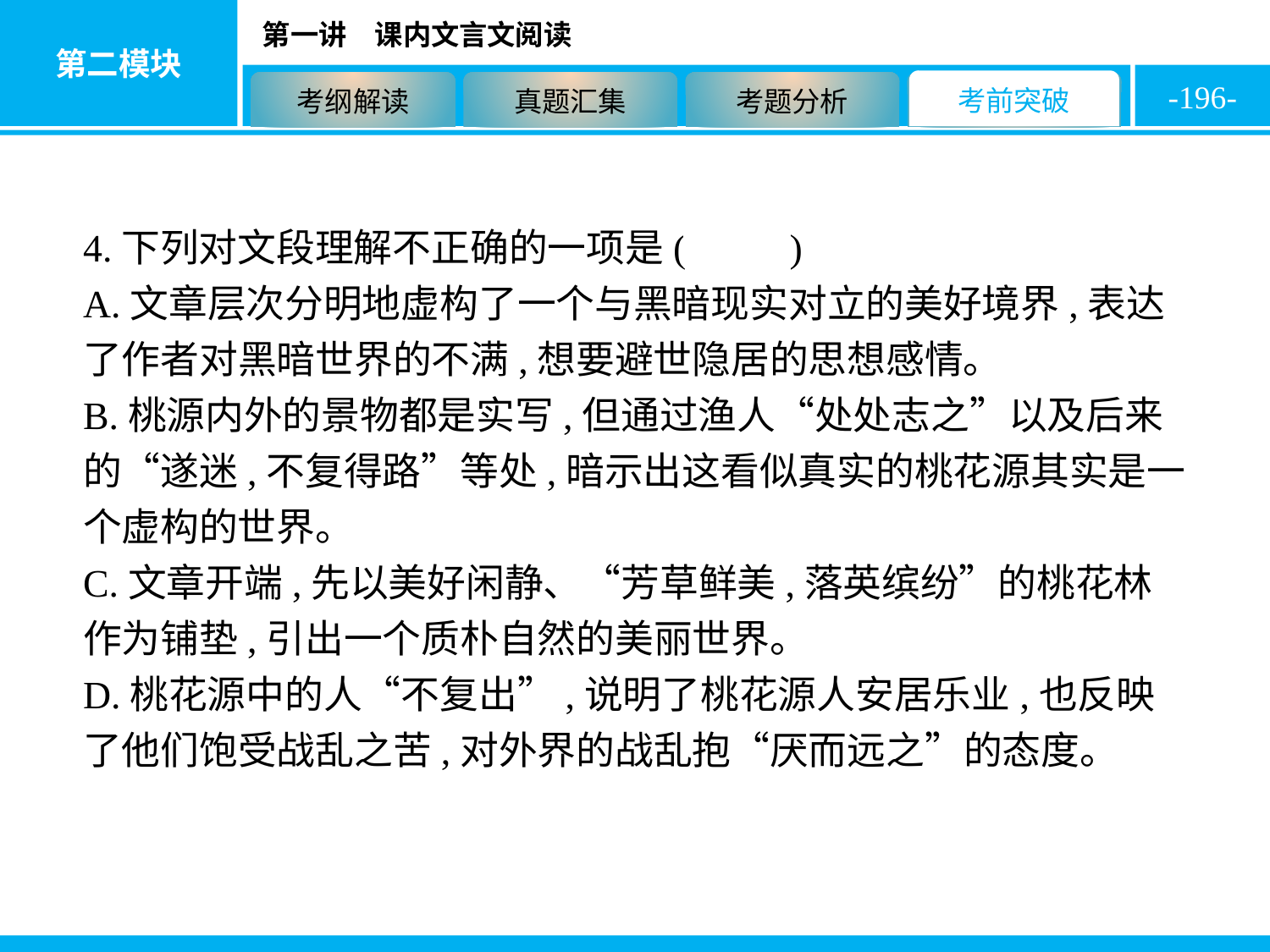

-196-
4.下列对文段理解不正确的一项是(    A    )
A.文章层次分明地虚构了一个与黑暗现实对立的美好境界,表达了作者对黑暗世界的不满,想要避世隐居的思想感情。
B.桃源内外的景物都是实写,但通过渔人“处处志之”以及后来的“遂迷,不复得路”等处,暗示出这看似真实的桃花源其实是一个虚构的世界。
C.文章开端,先以美好闲静、“芳草鲜美,落英缤纷”的桃花林作为铺垫,引出一个质朴自然的美丽世界。
D.桃花源中的人“不复出”,说明了桃花源人安居乐业,也反映了他们饱受战乱之苦,对外界的战乱抱“厌而远之”的态度。